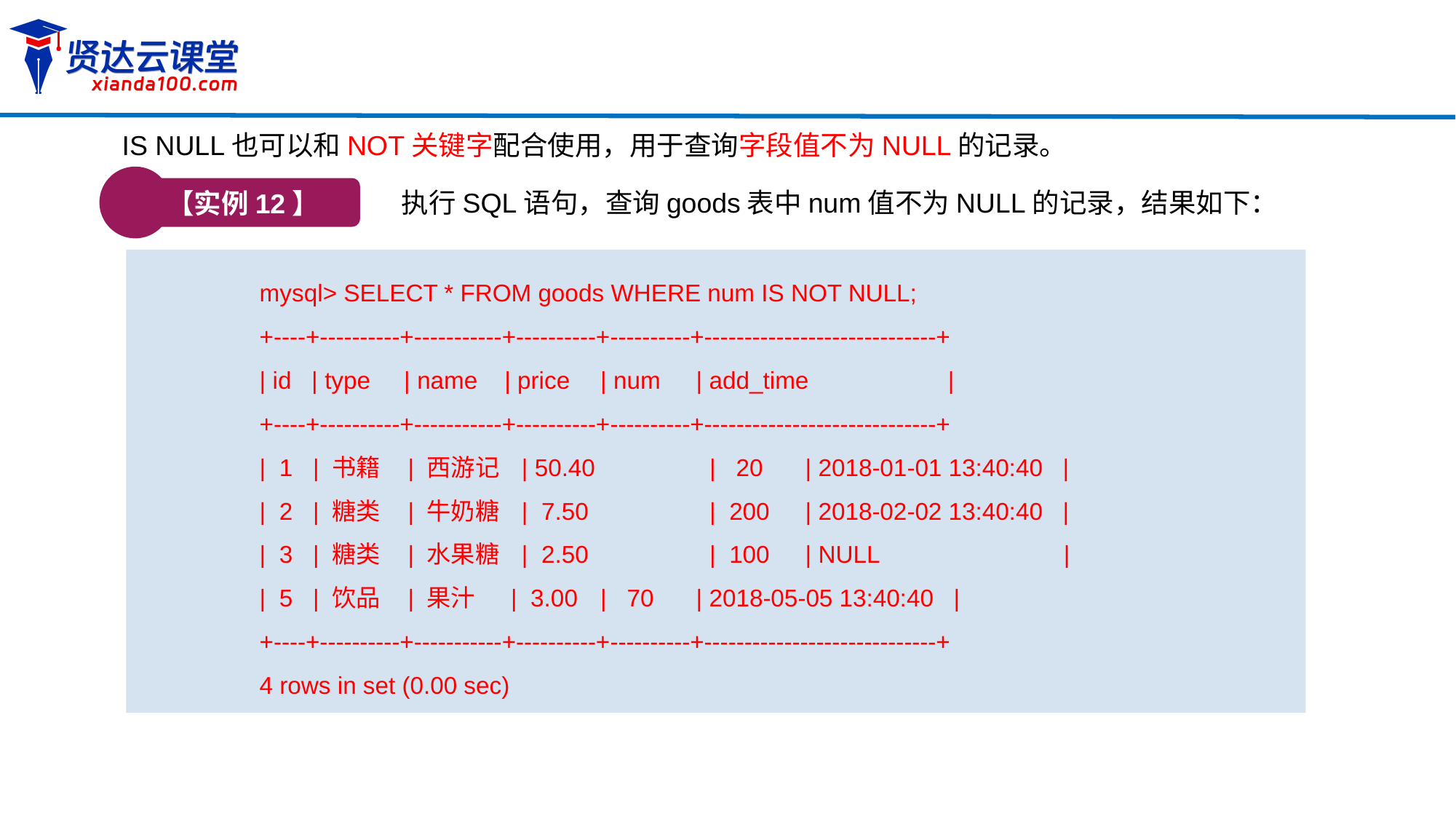

IS NULL也可以和NOT关键字配合使用，用于查询字段值不为NULL的记录。

【实例12】
执行SQL语句，查询goods表中num值不为NULL的记录，结果如下：

mysql> SELECT * FROM goods WHERE num IS NOT NULL;
+----+----------+-----------+----------+----------+-----------------------------+
| id   | type     | name    | price	  | num	| add_time	     |
+----+----------+-----------+----------+----------+-----------------------------+
|  1   | 书籍    | 西游记   | 50.40	  |   20	| 2018-01-01 13:40:40   |
|  2   | 糖类    | 牛奶糖   |  7.50	  |  200	| 2018-02-02 13:40:40   |
|  3   | 糖类    | 水果糖   |  2.50	  |  100	| NULL		      |
|  5   | 饮品    | 果汁	     |  3.00	  |   70	| 2018-05-05 13:40:40   |
+----+----------+-----------+----------+----------+-----------------------------+
4 rows in set (0.00 sec)